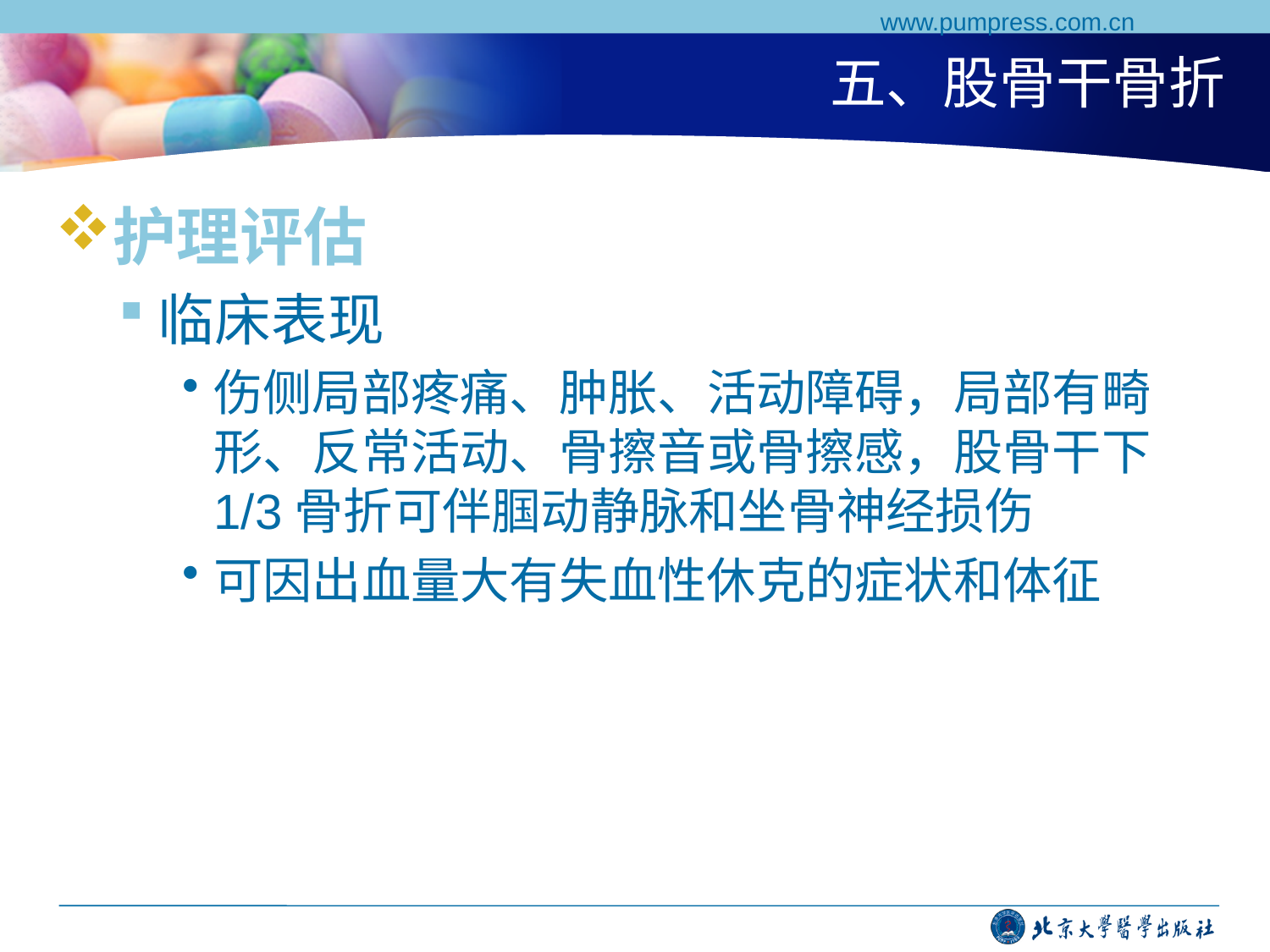

www.pumpress.com.cn
# 五、股骨干骨折
护理评估
临床表现
伤侧局部疼痛、肿胀、活动障碍，局部有畸形、反常活动、骨擦音或骨擦感，股骨干下1/3骨折可伴腘动静脉和坐骨神经损伤
可因出血量大有失血性休克的症状和体征